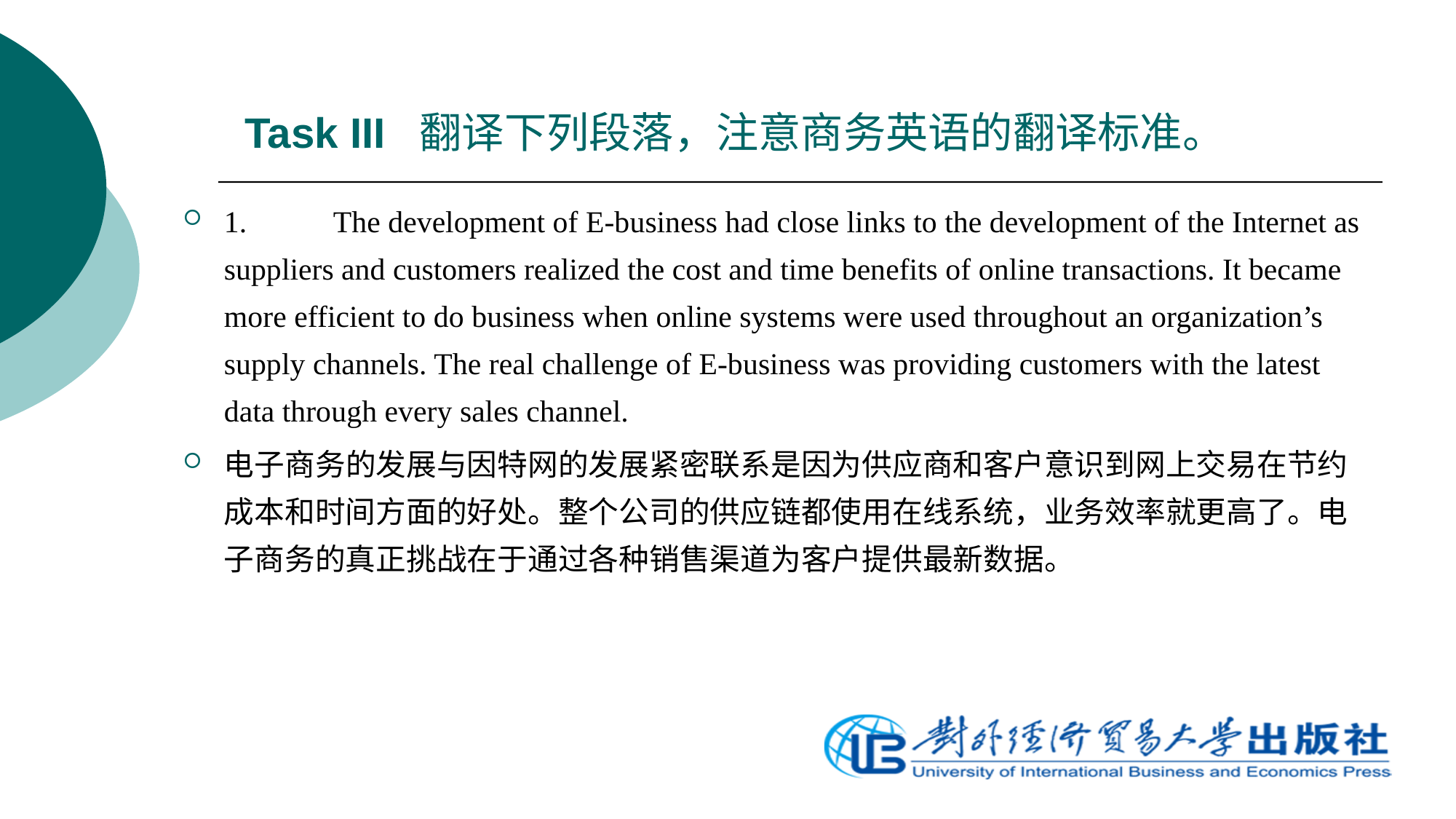

# Task III  翻译下列段落，注意商务英语的翻译标准。
1.	The development of E-business had close links to the development of the Internet as suppliers and customers realized the cost and time benefits of online transactions. It became more efficient to do business when online systems were used throughout an organization’s supply channels. The real challenge of E-business was providing customers with the latest data through every sales channel.
电子商务的发展与因特网的发展紧密联系是因为供应商和客户意识到网上交易在节约成本和时间方面的好处。整个公司的供应链都使用在线系统，业务效率就更高了。电子商务的真正挑战在于通过各种销售渠道为客户提供最新数据。